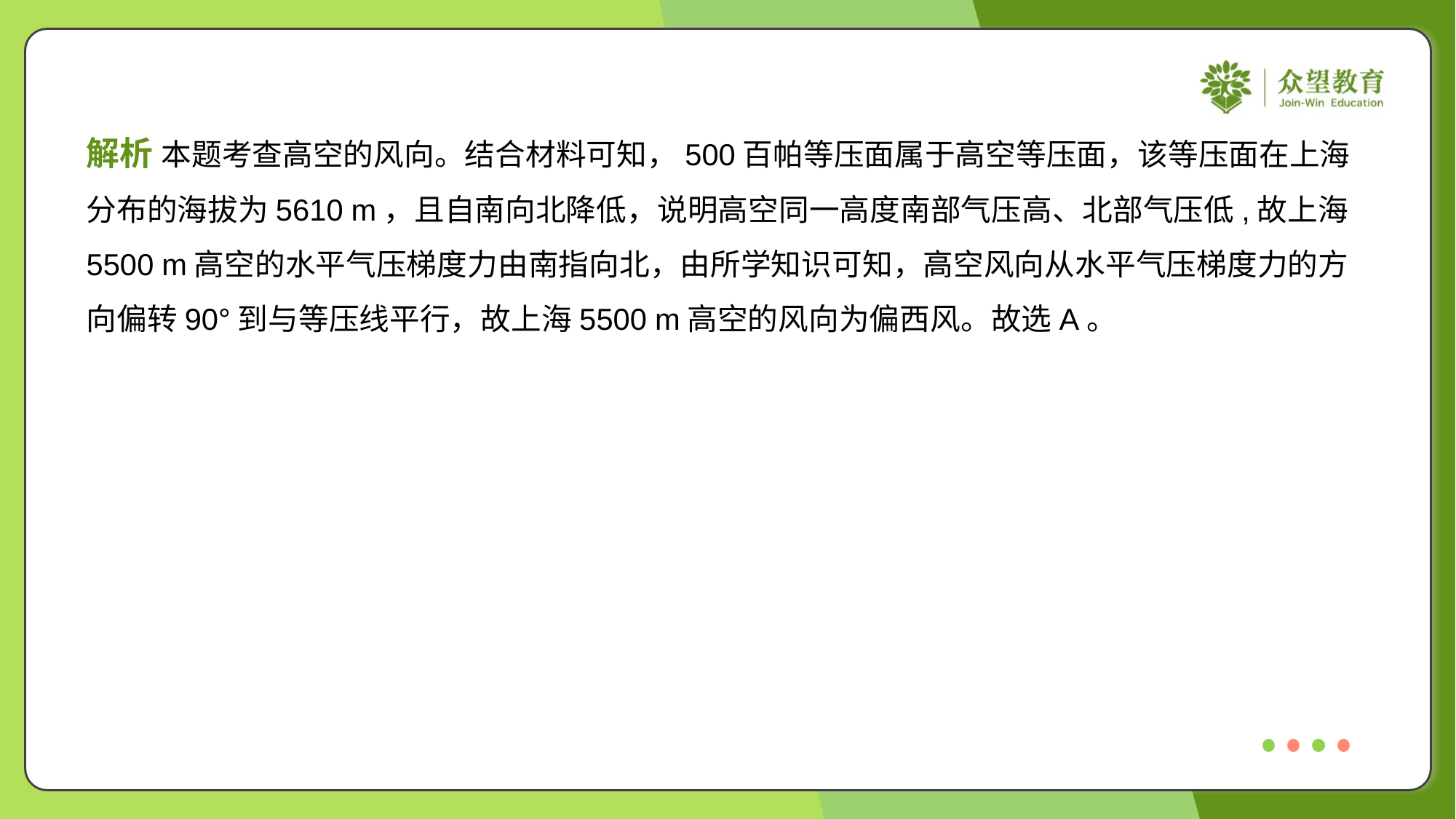

解析 本题考查高空的风向。结合材料可知，500百帕等压面属于高空等压面，该等压面在上海
分布的海拔为5610 m，且自南向北降低，说明高空同一高度南部气压高、北部气压低,故上海
5500 m高空的水平气压梯度力由南指向北，由所学知识可知，高空风向从水平气压梯度力的方
向偏转90°到与等压线平行，故上海5500 m高空的风向为偏西风。故选A。